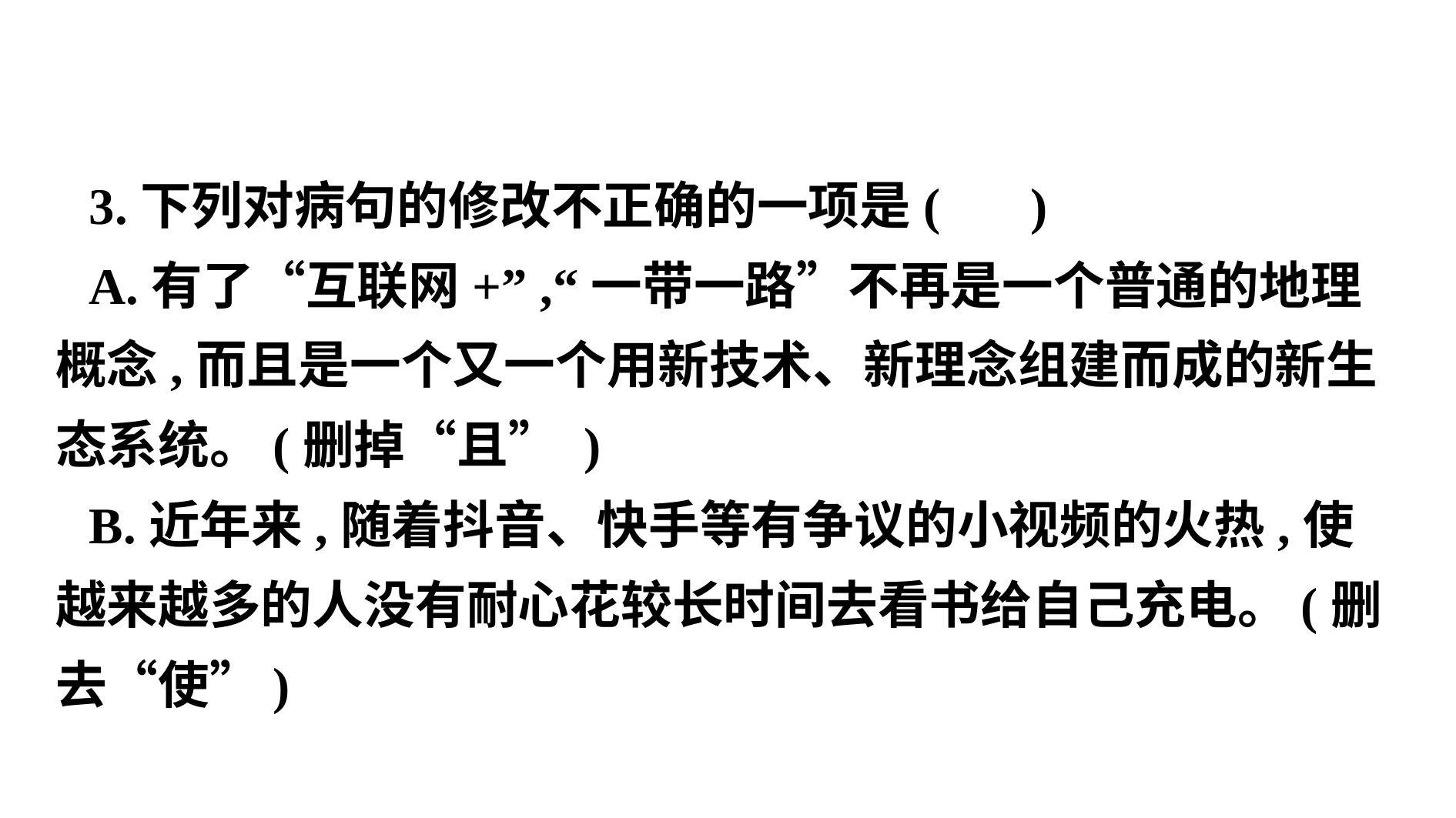

3.下列对病句的修改不正确的一项是(       )
A.有了“互联网+” ,“一带一路”不再是一个普通的地理概念,而且是一个又一个用新技术、新理念组建而成的新生态系统。(删掉“且” )
B.近年来,随着抖音、快手等有争议的小视频的火热,使越来越多的人没有耐心花较长时间去看书给自己充电。(删去“使”)